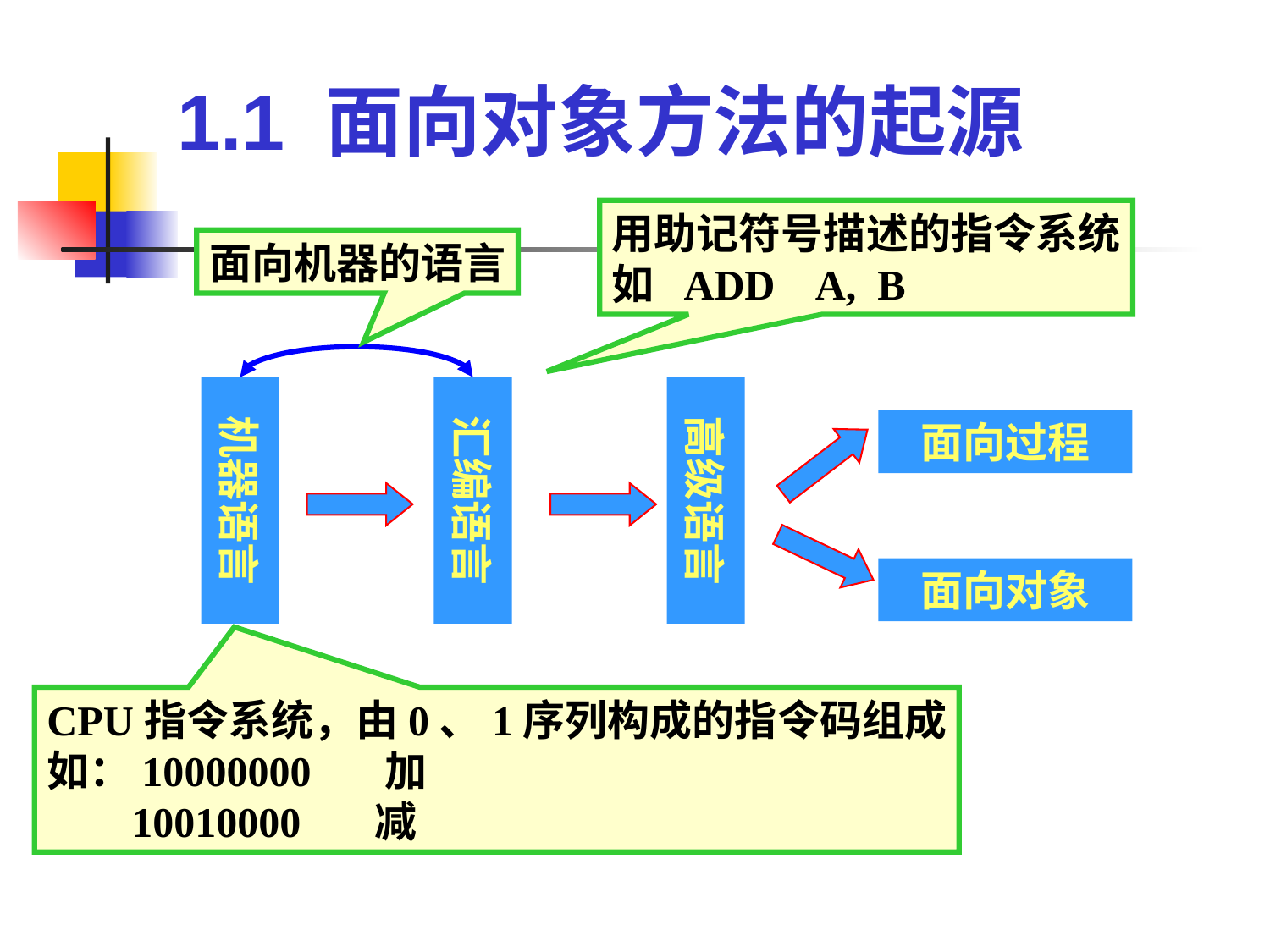

1.1 面向对象方法的起源
用助记符号描述的指令系统
如  ADD    A,  B
面向机器的语言
机器语言
汇编语言
高级语言
面向过程

面向对象
CPU指令系统，由0、1序列构成的指令码组成
如：10000000      加
        10010000      减